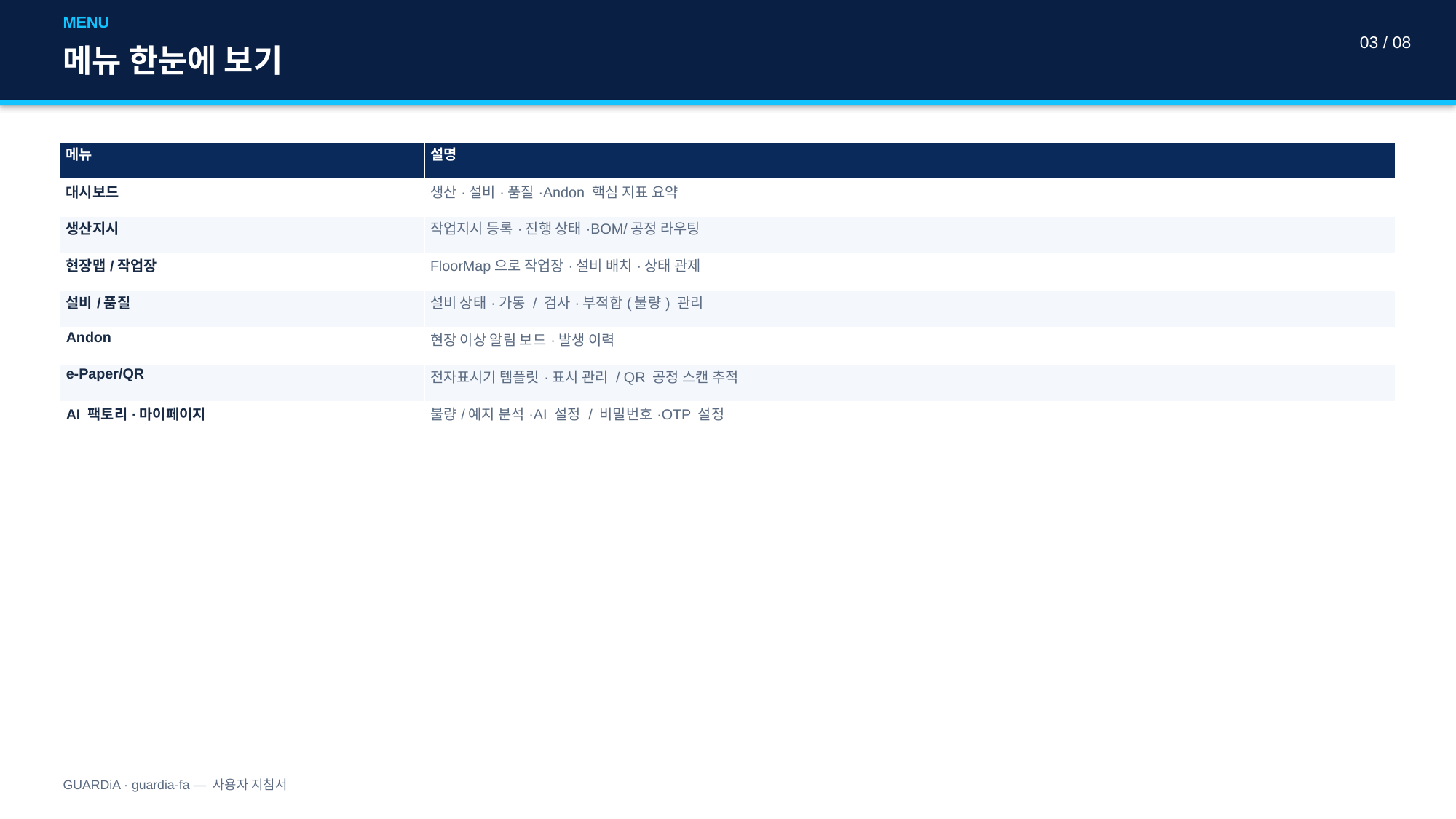

MENU
03 / 08
메뉴 한눈에 보기

| 메뉴 | 설명 |
| --- | --- |
| 대시보드 | 생산·설비·품질·Andon 핵심 지표 요약 |
| 생산지시 | 작업지시 등록·진행 상태·BOM/공정 라우팅 |
| 현장맵/작업장 | FloorMap으로 작업장·설비 배치·상태 관제 |
| 설비/품질 | 설비 상태·가동 / 검사·부적합(불량) 관리 |
| Andon | 현장 이상 알림 보드·발생 이력 |
| e-Paper/QR | 전자표시기 템플릿·표시 관리 / QR 공정 스캔 추적 |
| AI 팩토리·마이페이지 | 불량/예지 분석·AI 설정 / 비밀번호·OTP 설정 |
GUARDiA · guardia-fa — 사용자 지침서